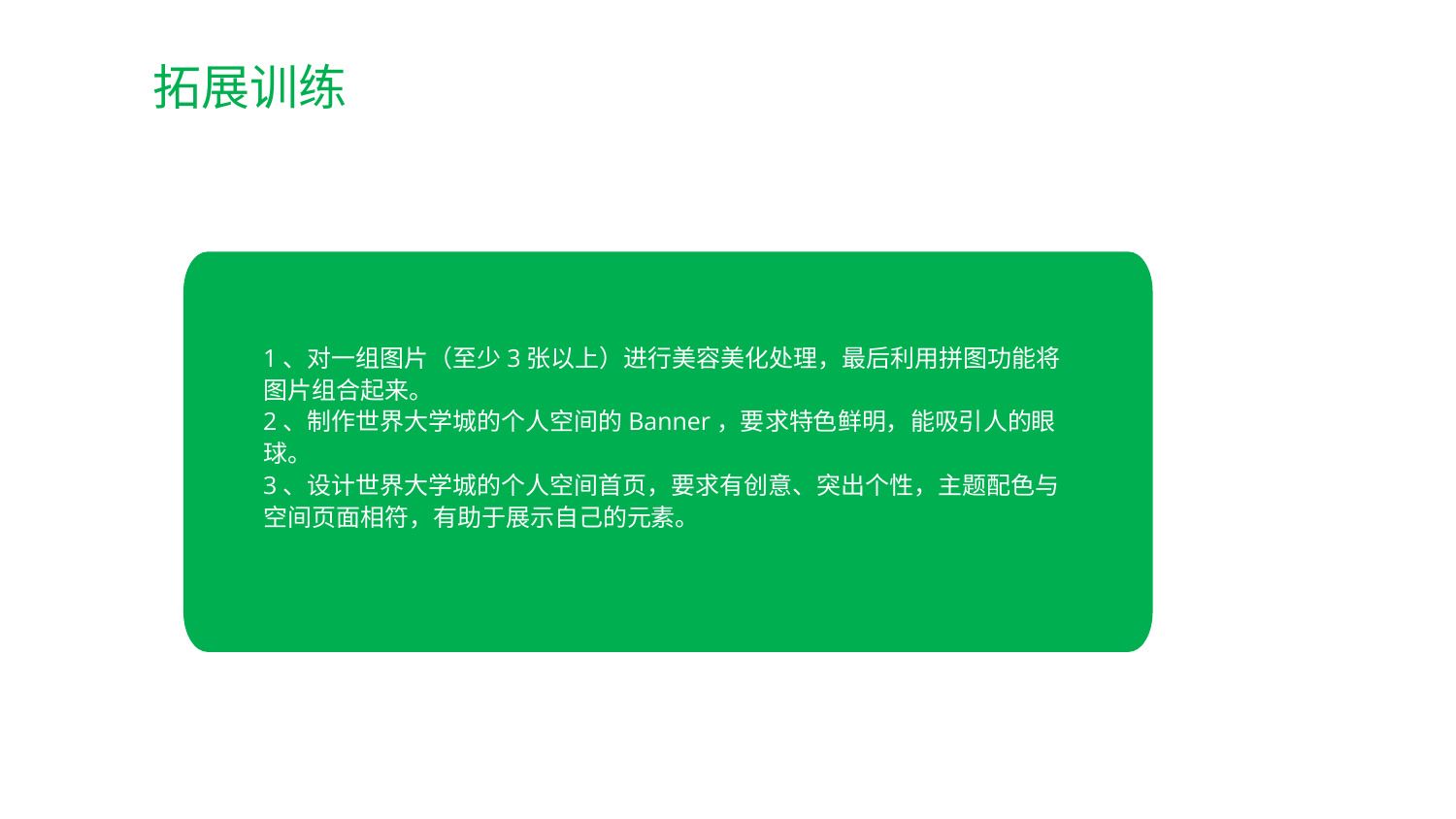

拓展训练

1、对一组图片（至少3张以上）进行美容美化处理，最后利用拼图功能将图片组合起来。
2、制作世界大学城的个人空间的Banner，要求特色鲜明，能吸引人的眼球。
3、设计世界大学城的个人空间首页，要求有创意、突出个性，主题配色与空间页面相符，有助于展示自己的元素。